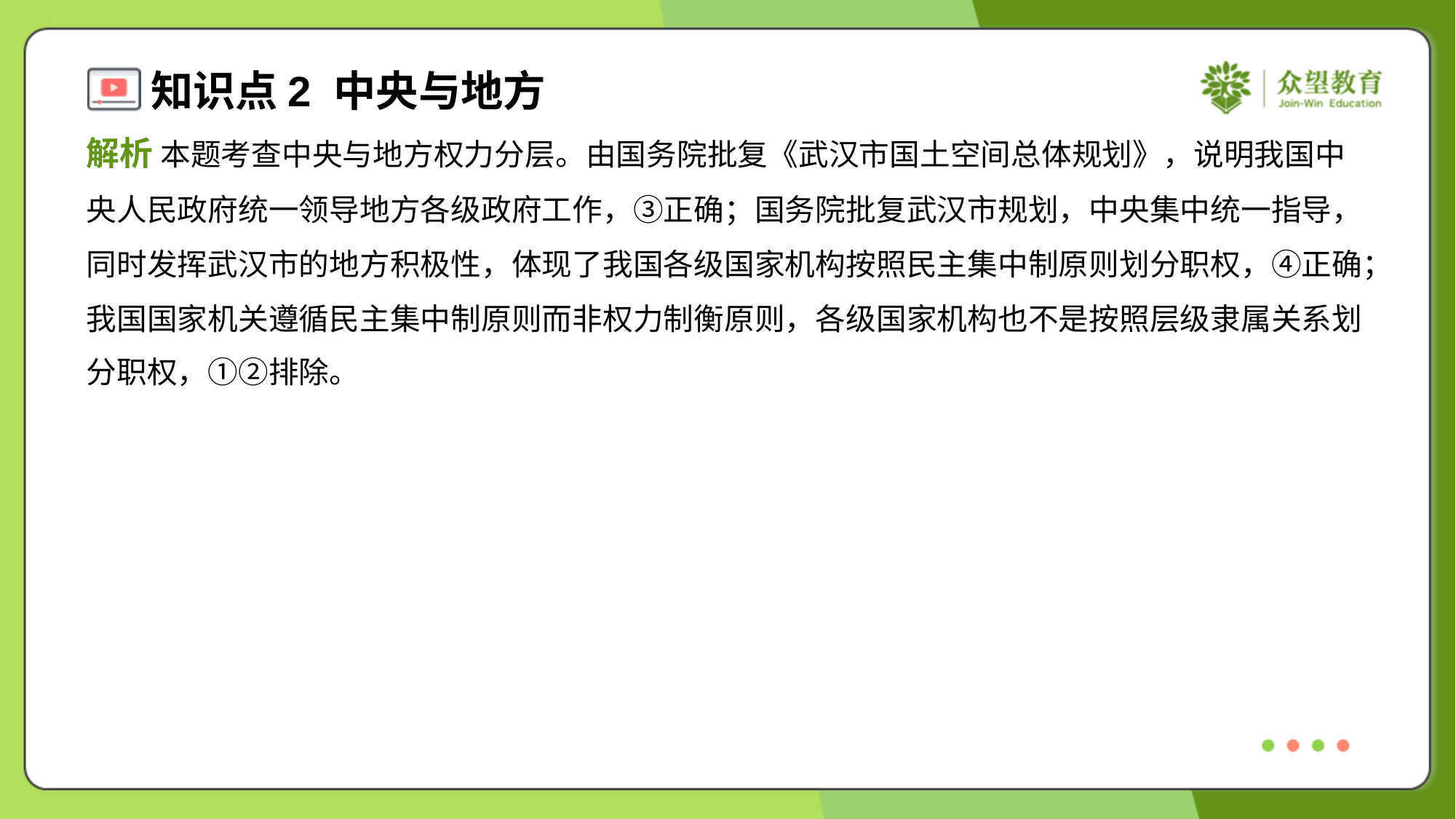

解析 本题考查中央与地方权力分层。由国务院批复《武汉市国土空间总体规划》，说明我国中
央人民政府统一领导地方各级政府工作，③正确；国务院批复武汉市规划，中央集中统一指导，
同时发挥武汉市的地方积极性，体现了我国各级国家机构按照民主集中制原则划分职权，④正确；
我国国家机关遵循民主集中制原则而非权力制衡原则，各级国家机构也不是按照层级隶属关系划
分职权，①②排除。